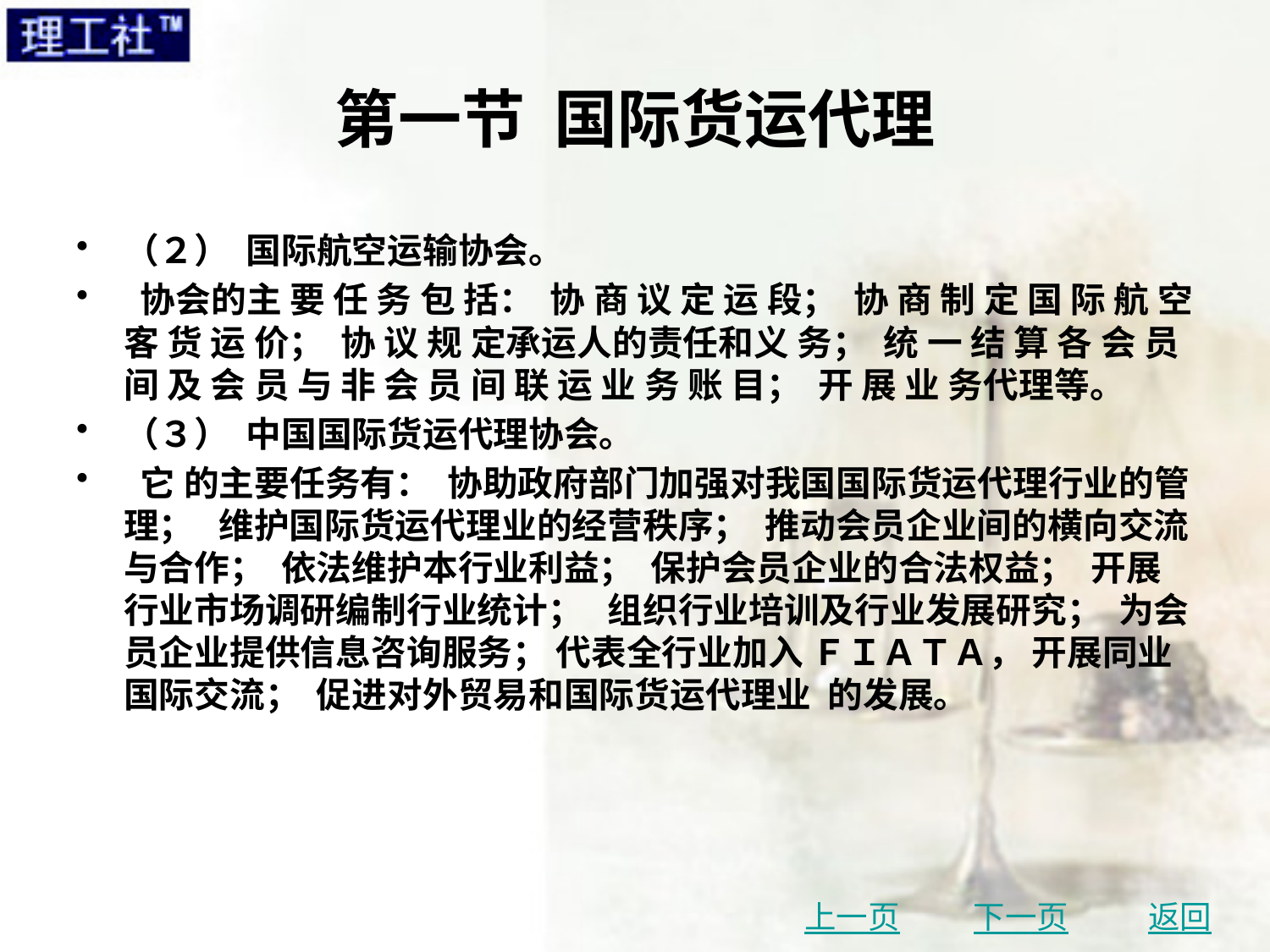

# 第一节  国际货运代理
（２）  国际航空运输协会。
 协会的主 要 任 务 包 括：  协 商 议 定 运 段；  协 商 制 定 国 际 航 空 客 货 运 价；  协 议 规 定承运人的责任和义 务；  统 一 结 算 各 会 员 间 及 会 员 与 非 会 员 间 联 运 业 务 账 目；  开 展 业 务代理等。
（３）  中国国际货运代理协会。
 它 的主要任务有：  协助政府部门加强对我国国际货运代理行业的管理；   维护国际货运代理业的经营秩序；  推动会员企业间的横向交流与合作；  依法维护本行业利益；  保护会员企业的合法权益；  开展行业市场调研编制行业统计；   组织行业培训及行业发展研究；  为会员企业提供信息咨询服务； 代表全行业加入 ＦＩＡＴＡ， 开展同业国际交流；  促进对外贸易和国际货运代理业  的发展。

上一页
下一页
返回